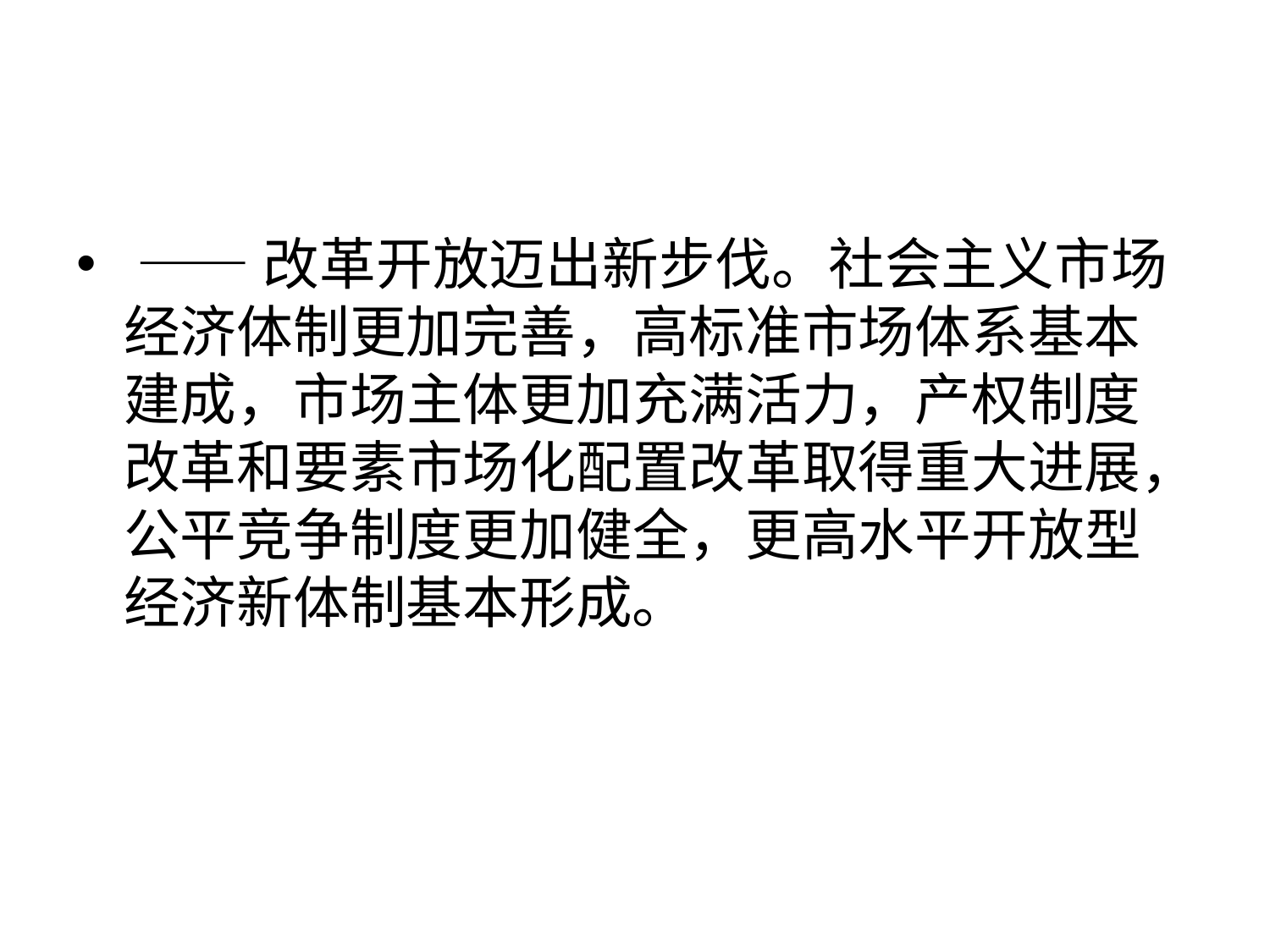

#
 ——改革开放迈出新步伐。社会主义市场经济体制更加完善，高标准市场体系基本建成，市场主体更加充满活力，产权制度改革和要素市场化配置改革取得重大进展，公平竞争制度更加健全，更高水平开放型经济新体制基本形成。